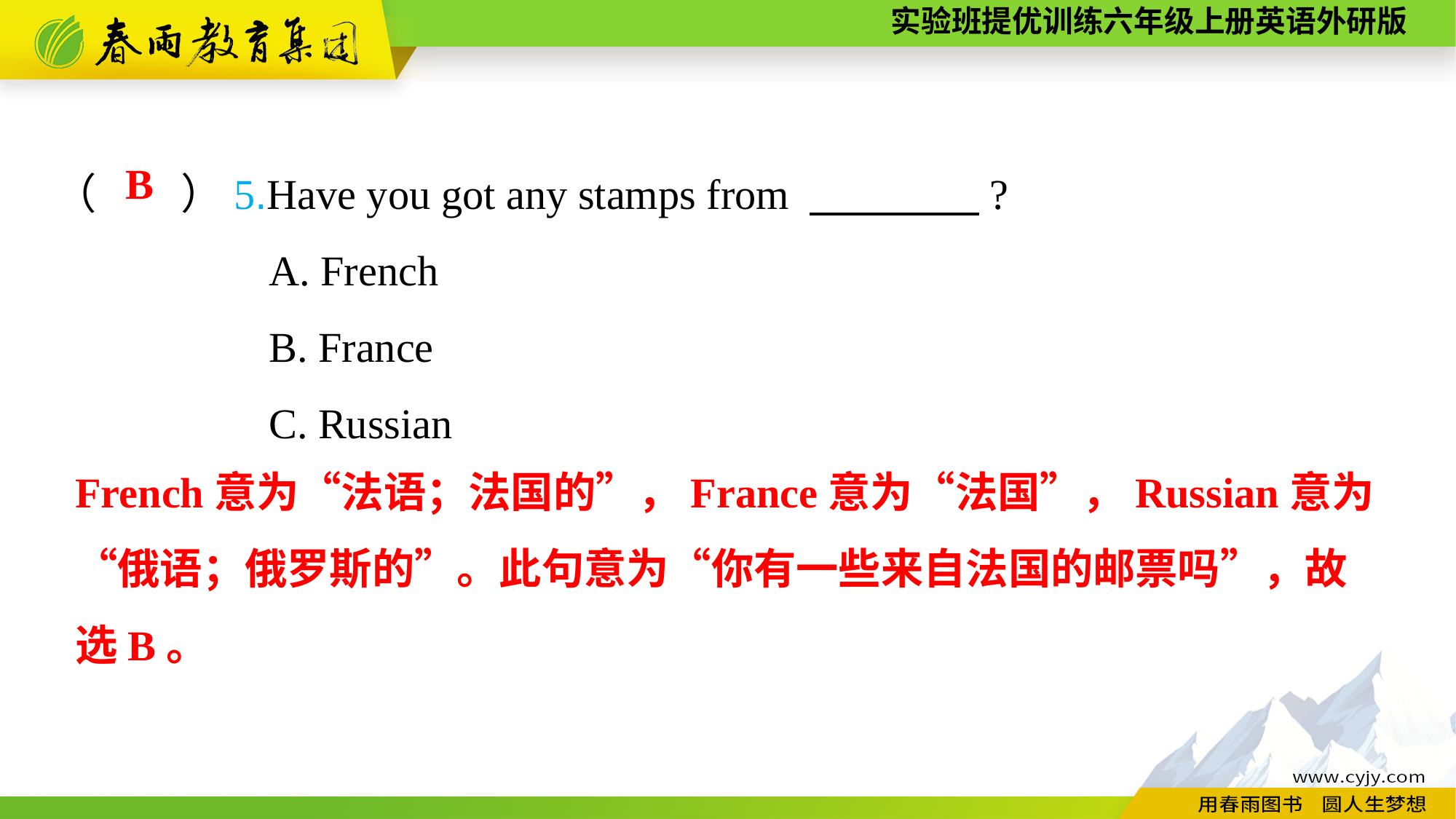

（　　）5.Have you got any stamps from 　　　　?
A. French
B. France
C. Russian
B
French意为“法语；法国的”，France意为“法国”，Russian意为“俄语；俄罗斯的”。此句意为“你有一些来自法国的邮票吗”，故
选B。